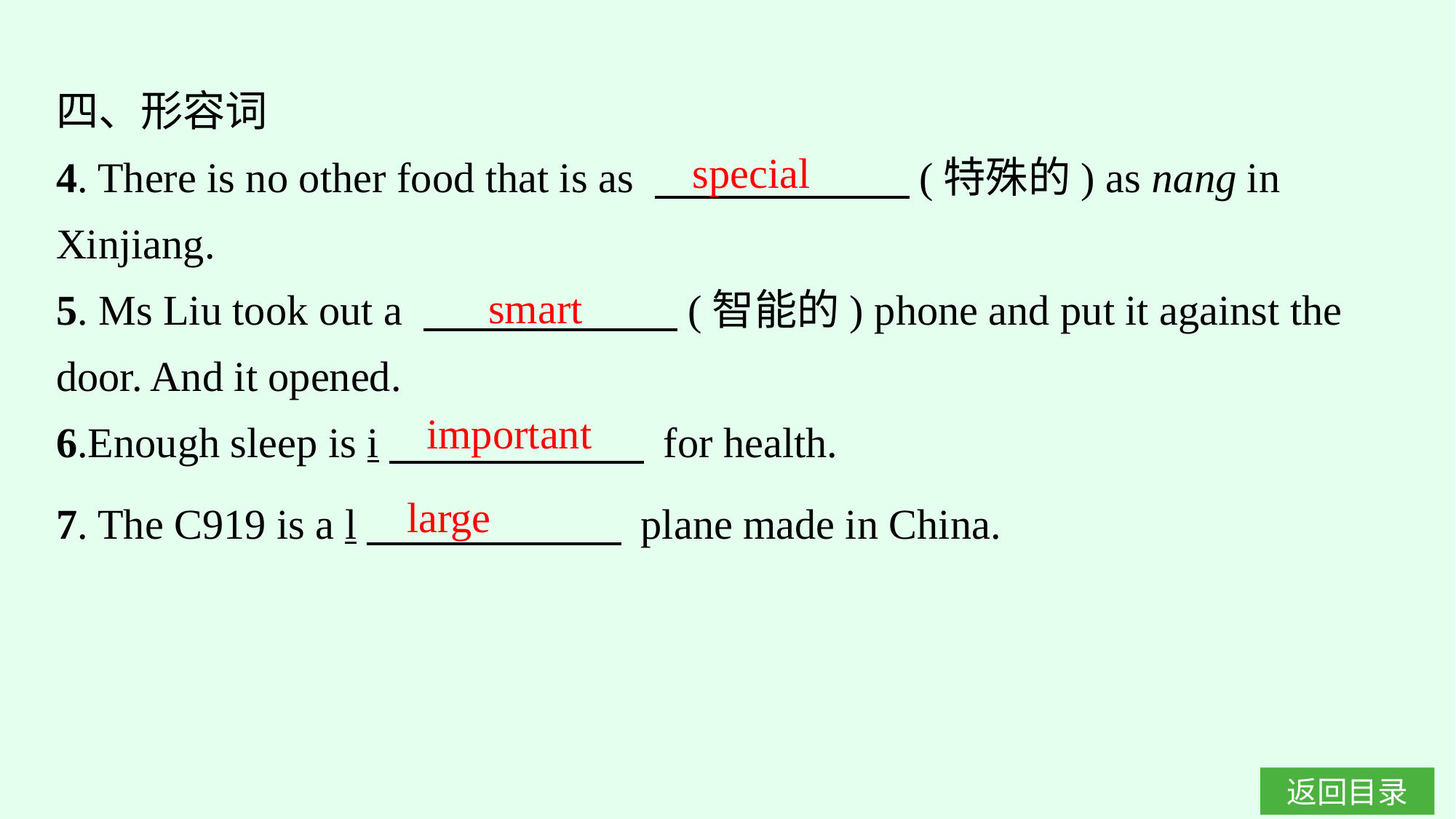

四、形容词
4. There is no other food that is as 　　　　　　(特殊的) as nang in Xinjiang.
5. Ms Liu took out a 　　　　　　(智能的) phone and put it against the door. And it opened.
6.Enough sleep is i　　　　　　 for health.
special
smart
important
large
7. The C919 is a l　　　　　　 plane made in China.